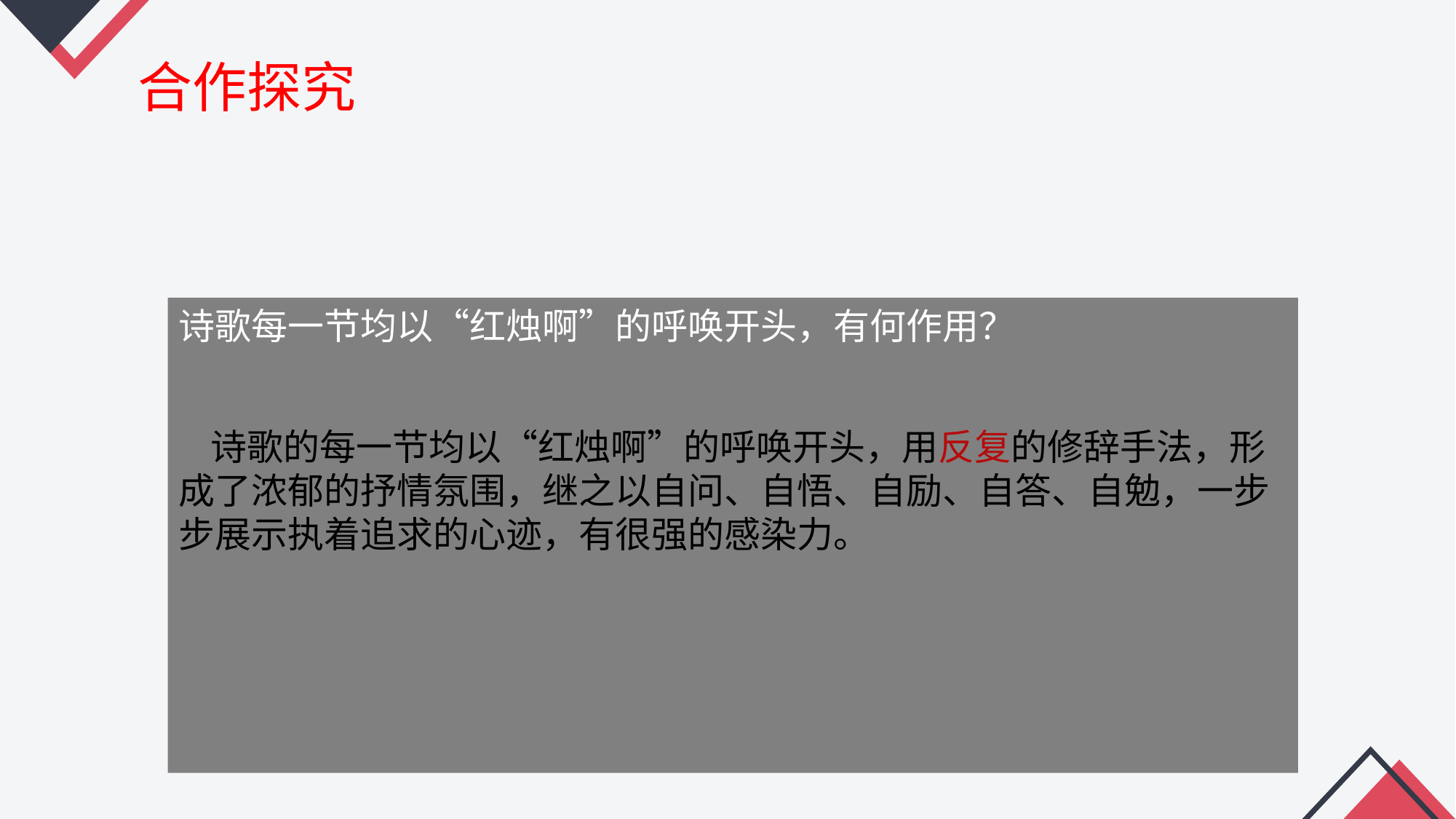

合作探究
诗歌每一节均以“红烛啊”的呼唤开头，有何作用？
诗歌的每一节均以“红烛啊”的呼唤开头，用反复的修辞手法，形成了浓郁的抒情氛围，继之以自问、自悟、自励、自答、自勉，一步步展示执着追求的心迹，有很强的感染力。